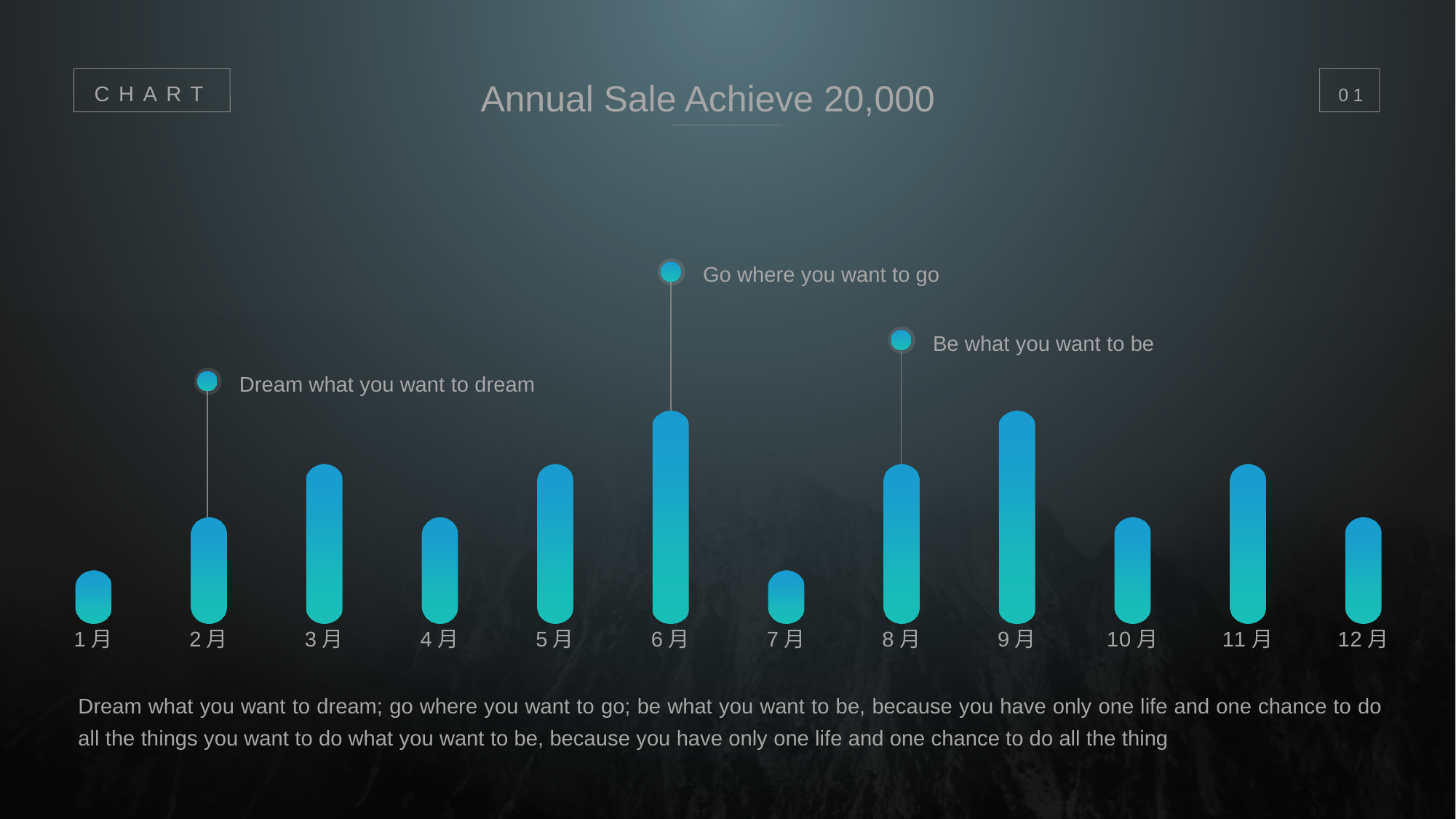

Annual Sale Achieve 20,000
CHART

01

Go where you want to go

### Chart

| Category | 系列 1 |
|---|---|
| 1月 | 1.0 |
| 2月 | 2.0 |
| 3月 | 3.0 |
| 4月 | 2.0 |
| 5月 | 3.0 |
| 6月 | 4.0 |
| 7月 | 1.0 |
| 8月 | 3.0 |
| 9月 | 4.0 |
| 10月 | 2.0 |
| 11月 | 3.0 |
| 12月 | 2.0 |
01
CHART
Be what you want to be

Dream what you want to dream

Dream what you want to dream; go where you want to go; be what you want to be, because you have only one life and one chance to do all the things you want to do what you want to be, because you have only one life and one chance to do all the thing